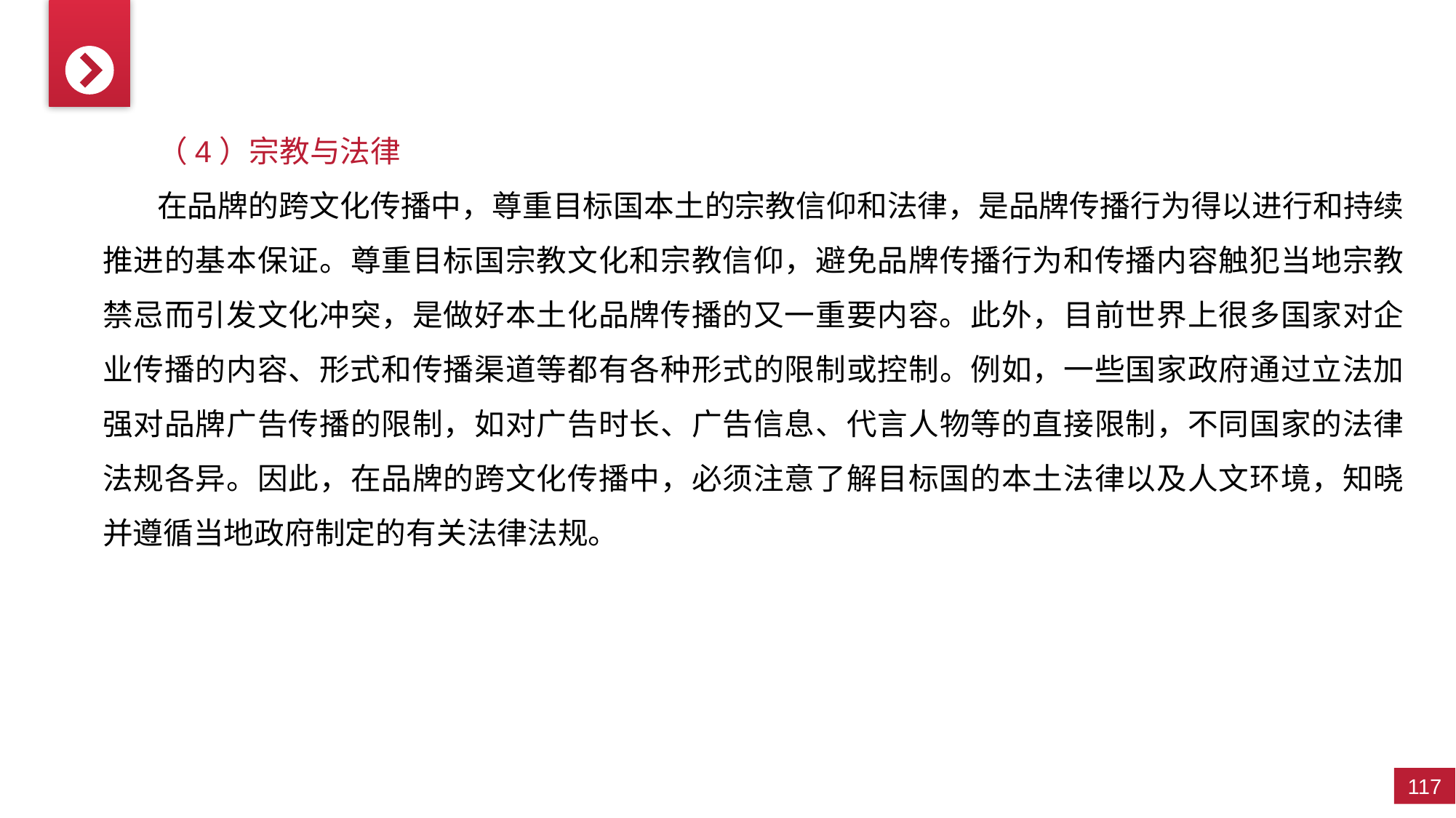

（4）宗教与法律
在品牌的跨文化传播中，尊重目标国本土的宗教信仰和法律，是品牌传播行为得以进行和持续推进的基本保证。尊重目标国宗教文化和宗教信仰，避免品牌传播行为和传播内容触犯当地宗教禁忌而引发文化冲突，是做好本土化品牌传播的又一重要内容。此外，目前世界上很多国家对企业传播的内容、形式和传播渠道等都有各种形式的限制或控制。例如，一些国家政府通过立法加强对品牌广告传播的限制，如对广告时长、广告信息、代言人物等的直接限制，不同国家的法律法规各异。因此，在品牌的跨文化传播中，必须注意了解目标国的本土法律以及人文环境，知晓并遵循当地政府制定的有关法律法规。